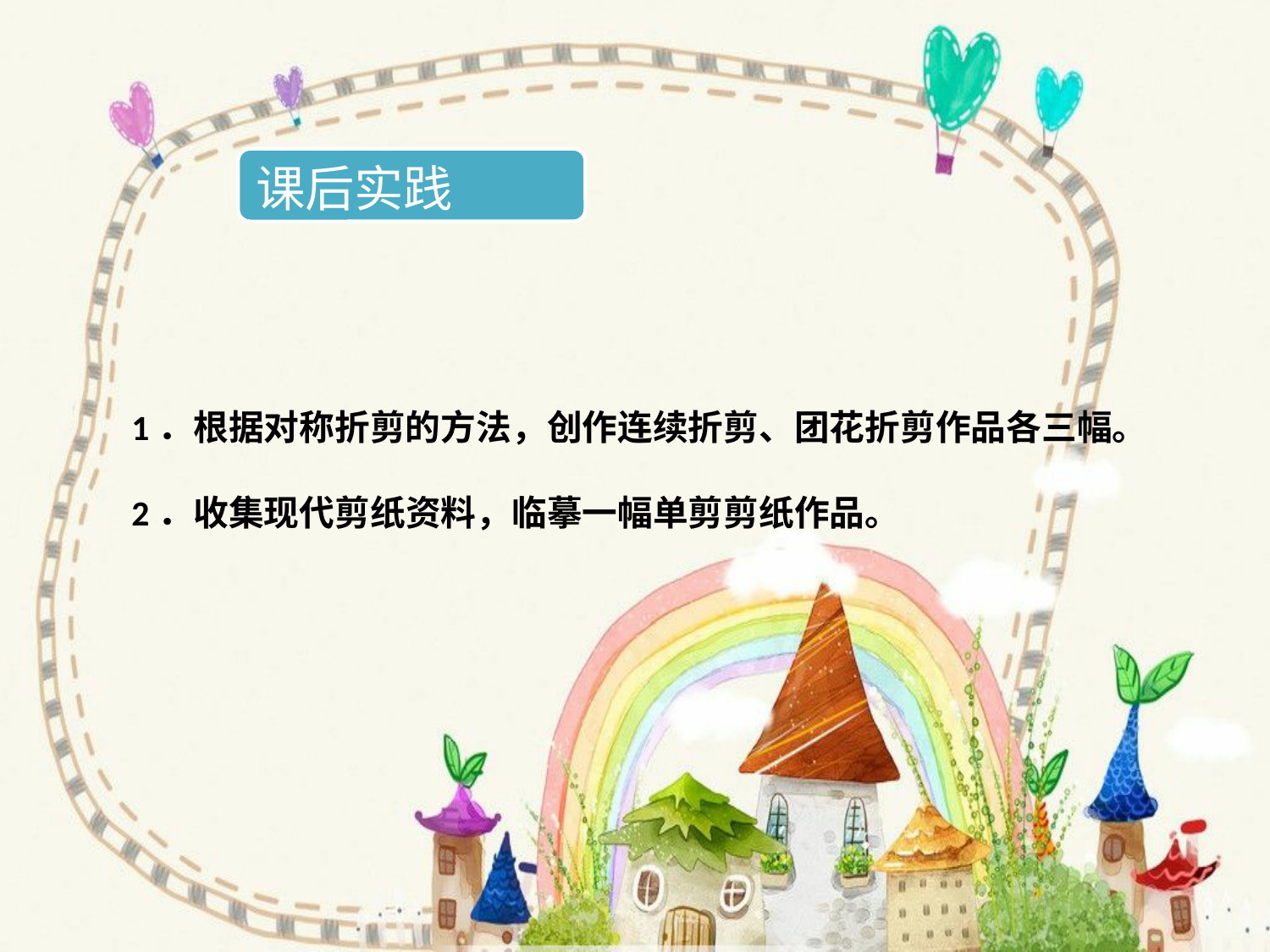

课后实践
1．根据对称折剪的方法，创作连续折剪、团花折剪作品各三幅。
2．收集现代剪纸资料，临摹一幅单剪剪纸作品。